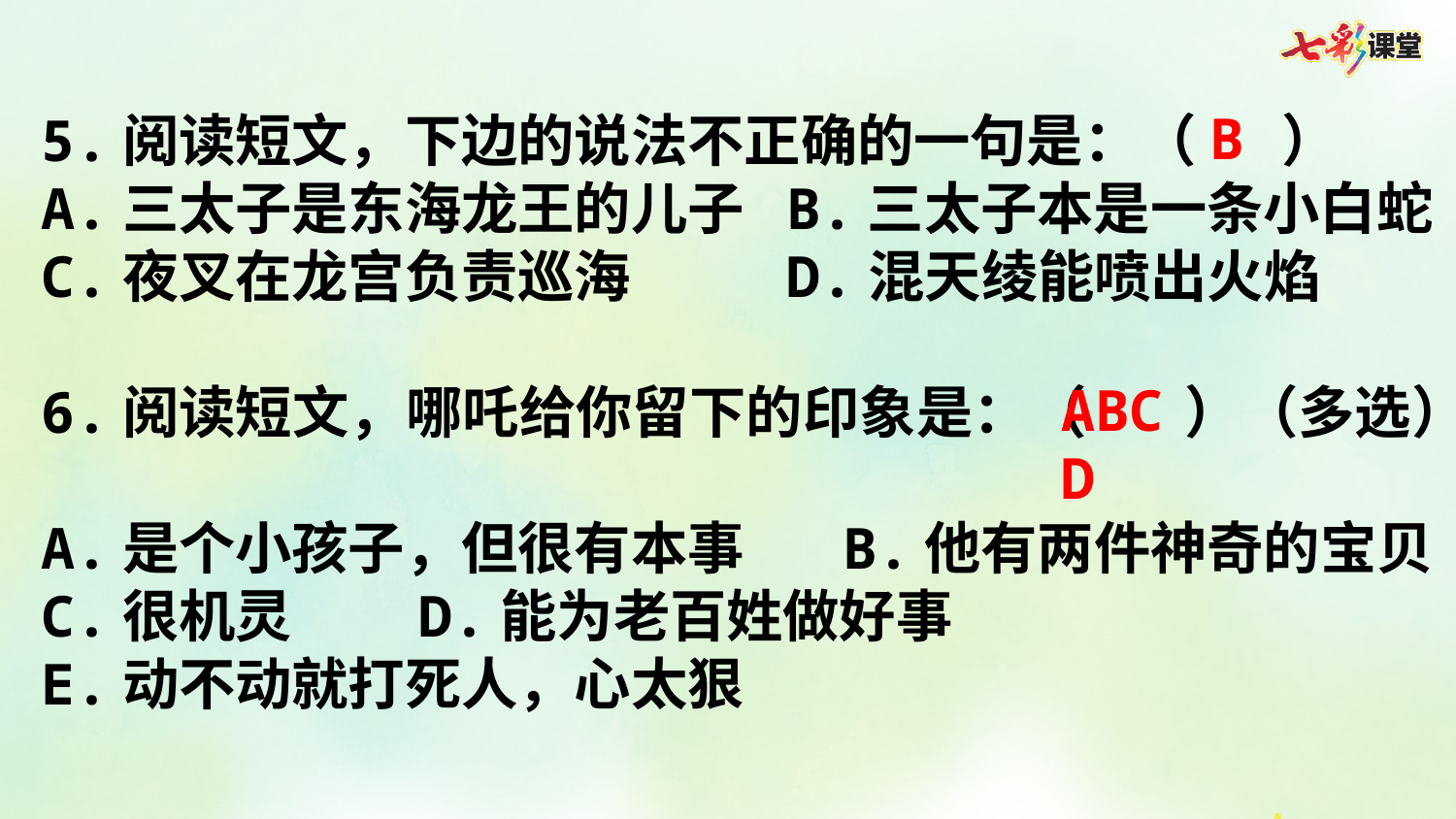

B
5.阅读短文，下边的说法不正确的一句是：（   ）
A.三太子是东海龙王的儿子 B.三太子本是一条小白蛇
C.夜叉在龙宫负责巡海     D.混天绫能喷出火焰

6.阅读短文，哪吒给你留下的印象是：（    ）（多选）
A.是个小孩子，但很有本事   B.他有两件神奇的宝贝
C.很机灵    D.能为老百姓做好事
E.动不动就打死人，心太狠
ABCD